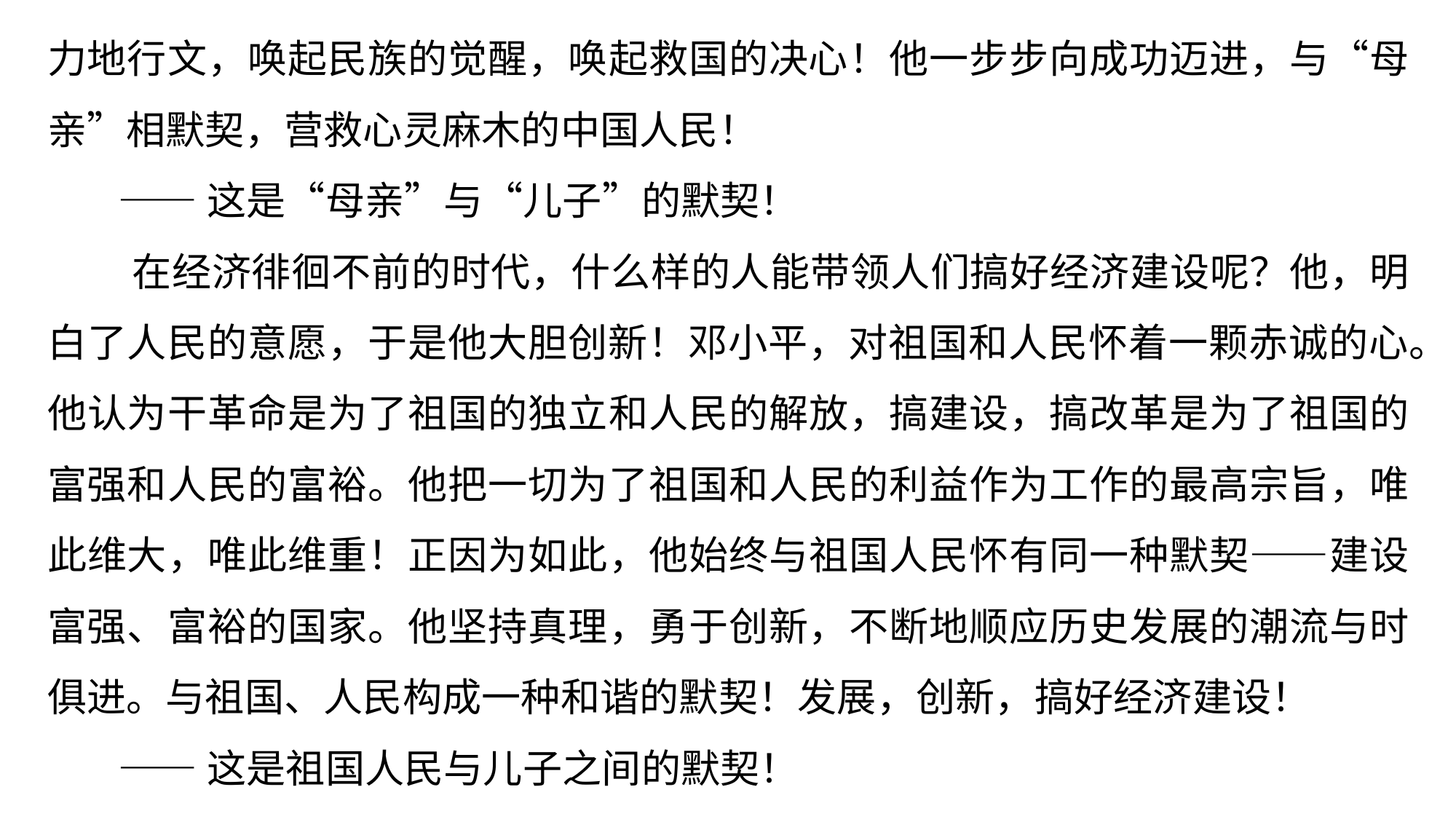

力地行文，唤起民族的觉醒，唤起救国的决心！他一步步向成功迈进，与“母亲”相默契，营救心灵麻木的中国人民！
        ——这是“母亲”与“儿子”的默契！
        在经济徘徊不前的时代，什么样的人能带领人们搞好经济建设呢？他，明白了人民的意愿，于是他大胆创新！邓小平，对祖国和人民怀着一颗赤诚的心。他认为干革命是为了祖国的独立和人民的解放，搞建设，搞改革是为了祖国的富强和人民的富裕。他把一切为了祖国和人民的利益作为工作的最高宗旨，唯此维大，唯此维重！正因为如此，他始终与祖国人民怀有同一种默契——建设富强、富裕的国家。他坚持真理，勇于创新，不断地顺应历史发展的潮流与时俱进。与祖国、人民构成一种和谐的默契！发展，创新，搞好经济建设！
        ——这是祖国人民与儿子之间的默契！